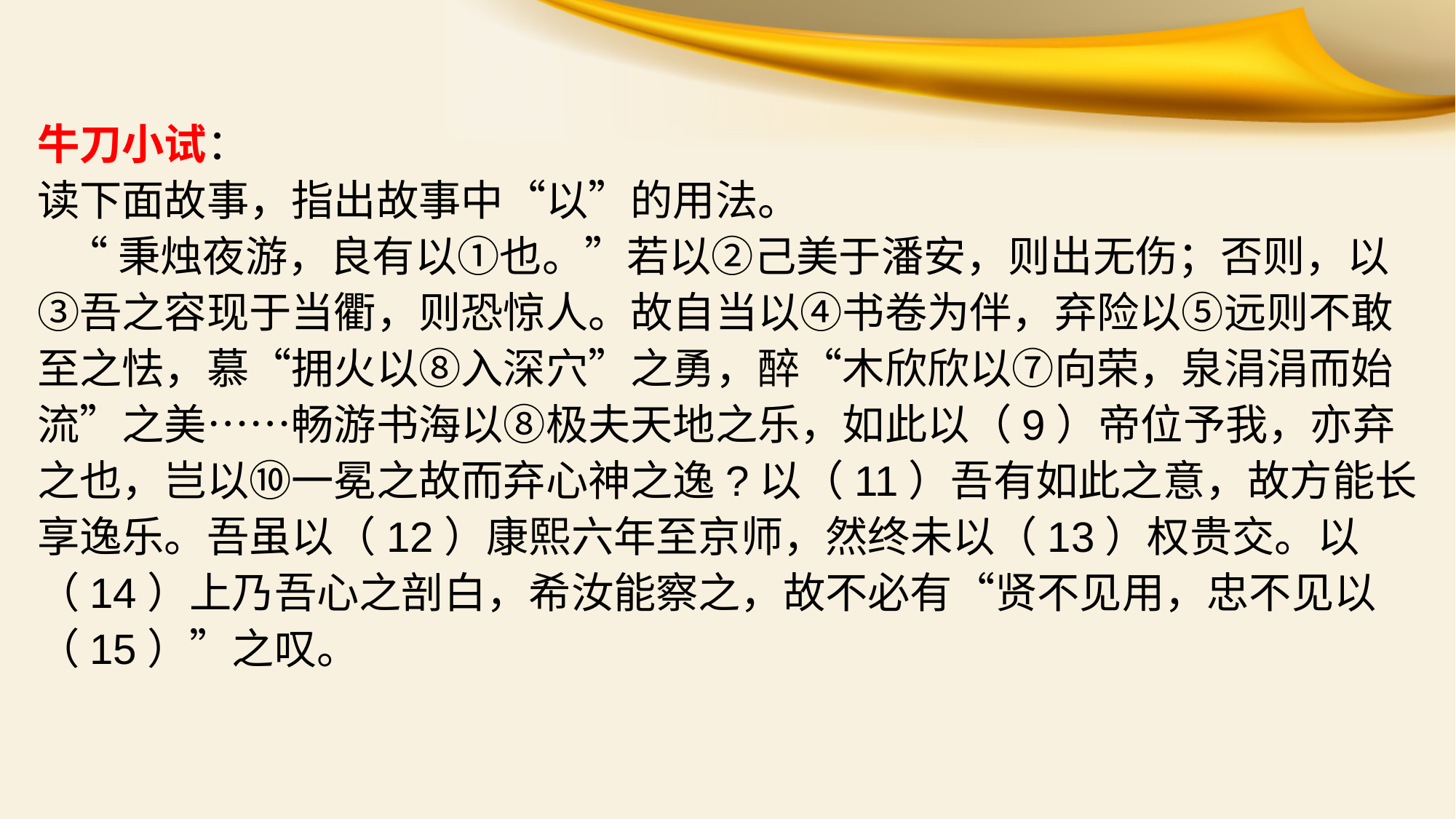

牛刀小试：
读下面故事，指出故事中“以”的用法。
   “秉烛夜游，良有以①也。”若以②己美于潘安，则出无伤；否则，以③吾之容现于当衢，则恐惊人。故自当以④书卷为伴，弃险以⑤远则不敢至之怯，慕“拥火以⑧入深穴”之勇，醉“木欣欣以⑦向荣，泉涓涓而始流”之美……畅游书海以⑧极夫天地之乐，如此以（9）帝位予我，亦弃之也，岂以⑩一冕之故而弃心神之逸?以（11）吾有如此之意，故方能长享逸乐。吾虽以（12）康熙六年至京师，然终未以（13）权贵交。以（14）上乃吾心之剖白，希汝能察之，故不必有“贤不见用，忠不见以（15）”之叹。